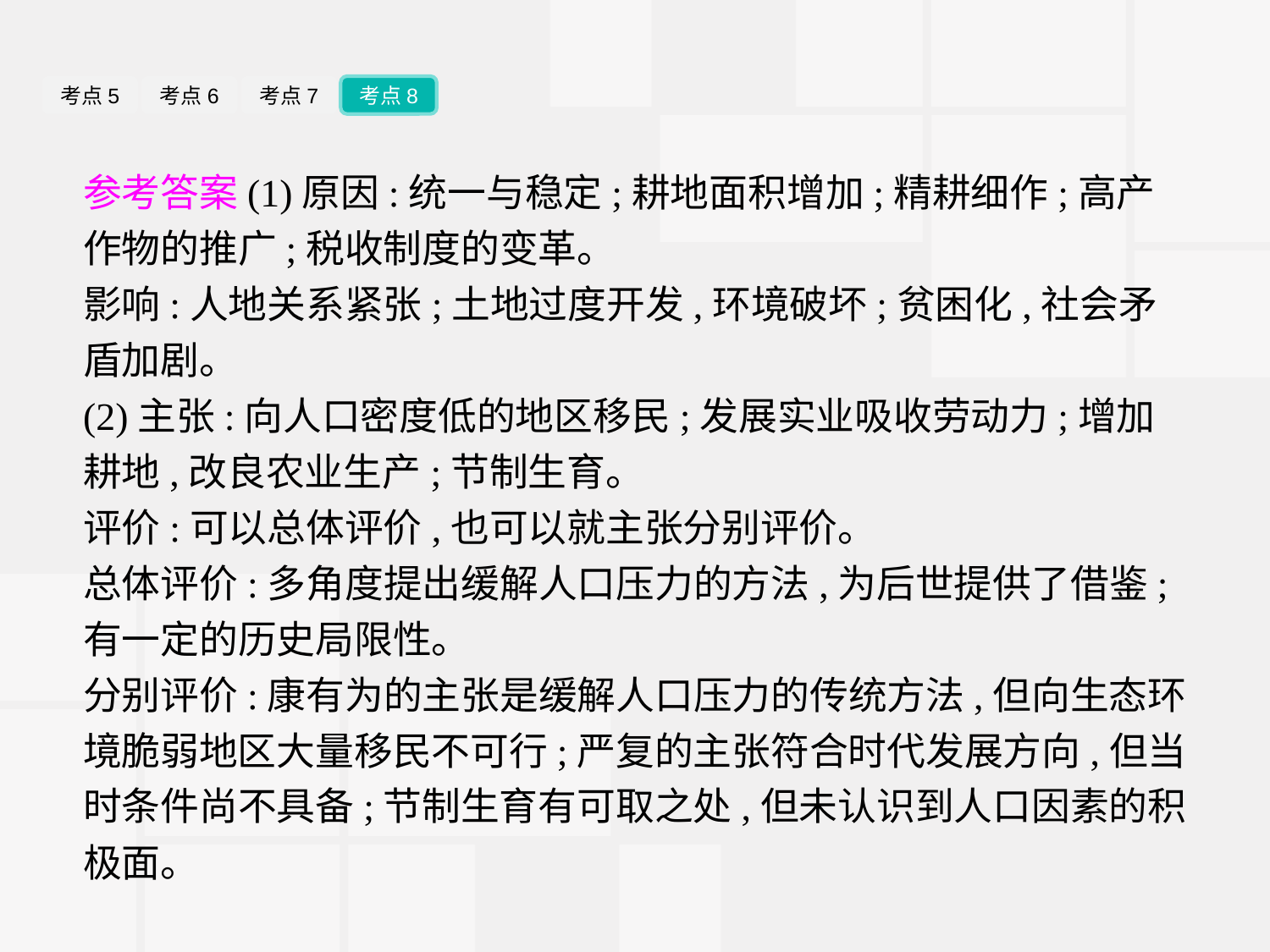

考点5
考点6
考点7
考点8
参考答案(1)原因:统一与稳定;耕地面积增加;精耕细作;高产作物的推广;税收制度的变革。
影响:人地关系紧张;土地过度开发,环境破坏;贫困化,社会矛盾加剧。
(2)主张:向人口密度低的地区移民;发展实业吸收劳动力;增加耕地,改良农业生产;节制生育。
评价:可以总体评价,也可以就主张分别评价。
总体评价:多角度提出缓解人口压力的方法,为后世提供了借鉴;有一定的历史局限性。
分别评价:康有为的主张是缓解人口压力的传统方法,但向生态环境脆弱地区大量移民不可行;严复的主张符合时代发展方向,但当时条件尚不具备;节制生育有可取之处,但未认识到人口因素的积极面。